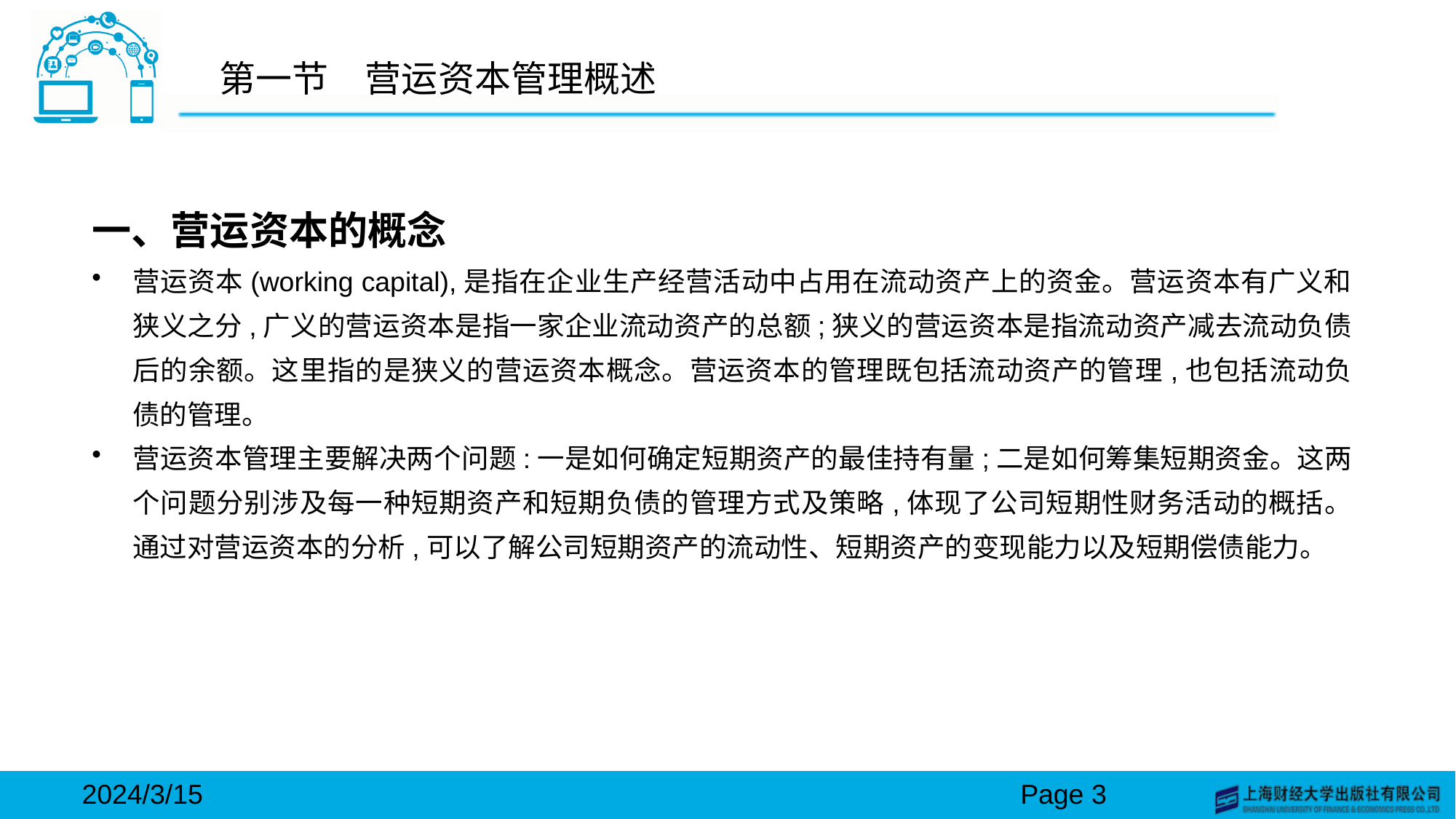

# 第一节　营运资本管理概述
一、营运资本的概念
营运资本(working capital),是指在企业生产经营活动中占用在流动资产上的资金。营运资本有广义和狭义之分,广义的营运资本是指一家企业流动资产的总额;狭义的营运资本是指流动资产减去流动负债后的余额。这里指的是狭义的营运资本概念。营运资本的管理既包括流动资产的管理,也包括流动负债的管理。
营运资本管理主要解决两个问题:一是如何确定短期资产的最佳持有量;二是如何筹集短期资金。这两个问题分别涉及每一种短期资产和短期负债的管理方式及策略,体现了公司短期性财务活动的概括。通过对营运资本的分析,可以了解公司短期资产的流动性、短期资产的变现能力以及短期偿债能力。

2024/3/15
Page 3